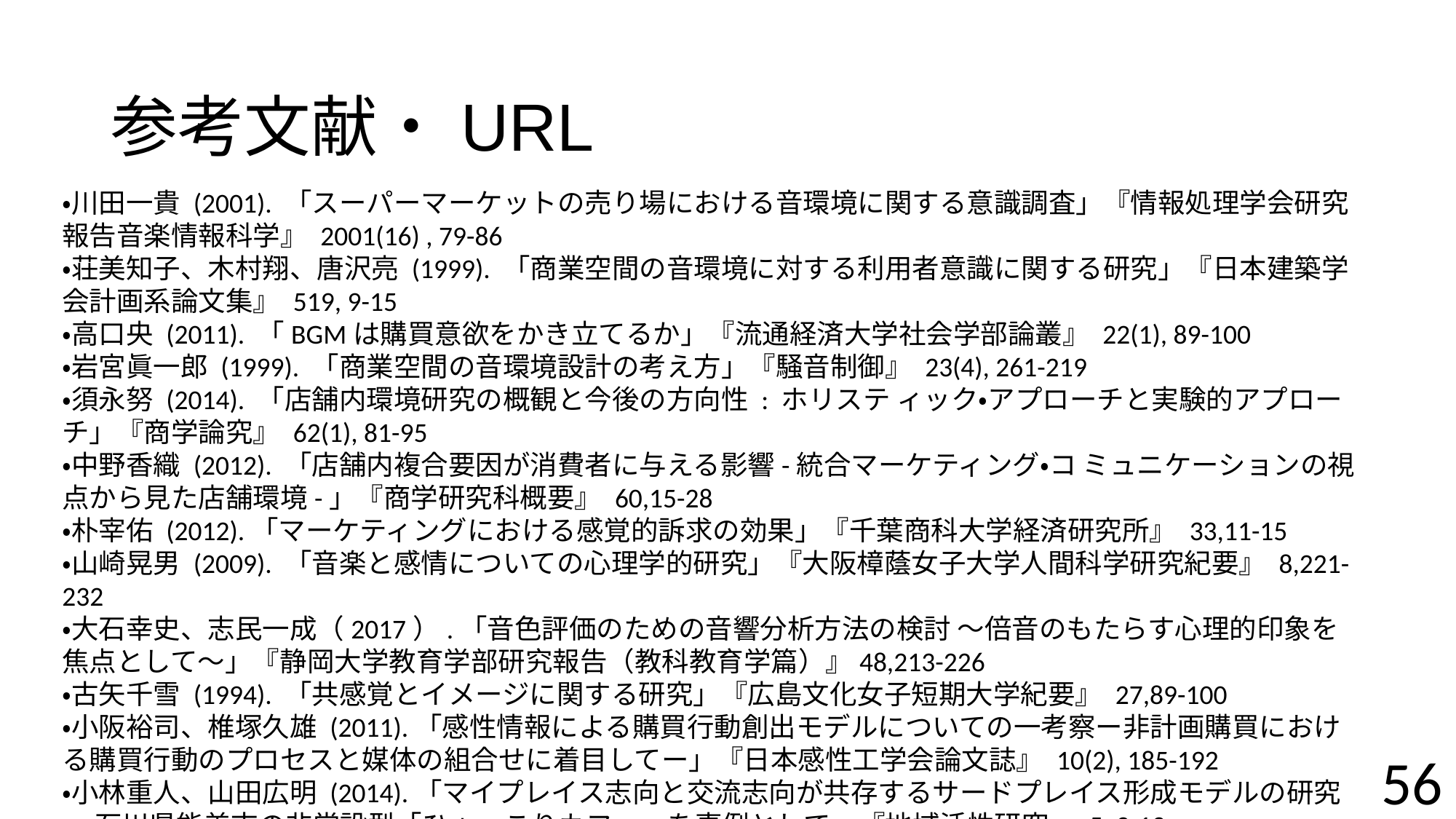

# 参考文献・URL
・川田一貴 (2001). 「スーパーマーケットの売り場における音環境に関する意識調査」『情報処理学会研究報告音楽情報科学』 2001(16) , 79-86
・荘美知子、木村翔、唐沢亮 (1999). 「商業空間の音環境に対する利用者意識に関する研究」『日本建築学会計画系論文集』 519, 9-15
・高口央 (2011). 「BGMは購買意欲をかき立てるか」『流通経済大学社会学部論叢』 22(1), 89-100
・岩宮眞一郎 (1999). 「商業空間の音環境設計の考え方」『騒音制御』 23(4), 261-219
・須永努 (2014). 「店舗内環境研究の概観と今後の方向性 : ホリステ ィック・アプローチと実験的アプローチ」『商学論究』 62(1), 81-95
・中野香織 (2012). 「店舗内複合要因が消費者に与える影響-統合マーケティング・コ ミュニケーションの視点から見た店舗環境-」『商学研究科概要』 60,15-28
・朴宰佑 (2012).「マーケティングにおける感覚的訴求の効果」『千葉商科大学経済研究所』 33,11-15
・山崎晃男 (2009). 「音楽と感情についての心理学的研究」『大阪樟蔭女子大学人間科学研究紀要』 8,221-232
・大石幸史、志民一成（2017）.「音色評価のための音響分析方法の検討 〜倍音のもたらす心理的印象を焦点として〜」『静岡大学教育学部研究報告（教科教育学篇）』48,213-226
・古矢千雪 (1994). 「共感覚とイメージに関する研究」『広島文化女子短期大学紀要』 27,89-100
・小阪裕司、椎塚久雄 (2011).「感性情報による購買行動創出モデルについての一考察ー非計画購買における購買行動のプロセスと媒体の組合せに着目してー」『日本感性工学会論文誌』 10(2), 185-192
・小林重人、山田広明 (2014).「マイプレイス志向と交流志向が共存するサードプレイス形成モデルの研究 : 石川県能美市の非常設型「ひょっこりカフェ」を事例として」『地域活性研究』 5, 3-12
56